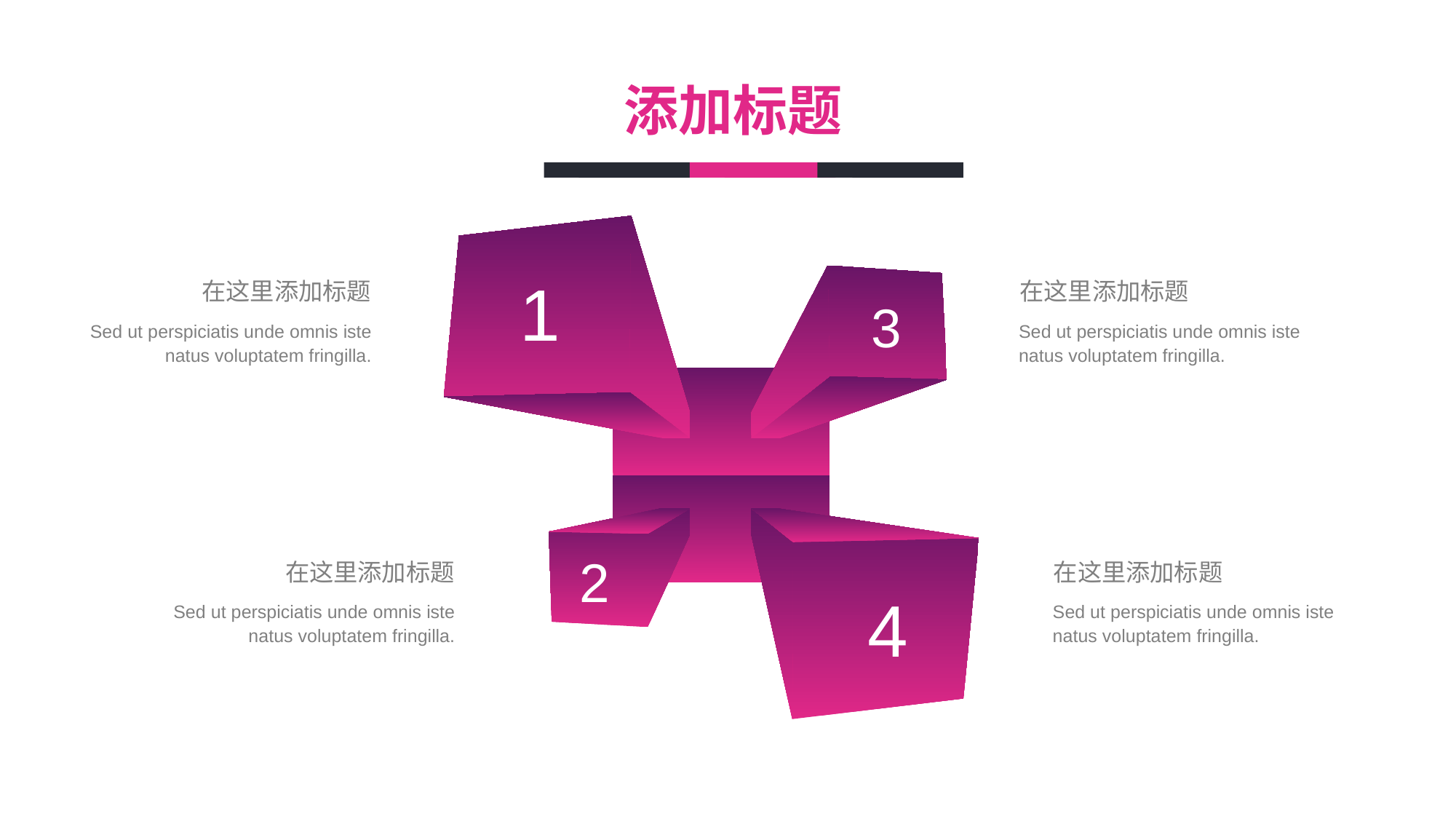

添加标题

1

在这里添加标题
在这里添加标题
3
Sed ut perspiciatis unde omnis iste natus voluptatem fringilla.
Sed ut perspiciatis unde omnis iste natus voluptatem fringilla.

2
在这里添加标题
在这里添加标题
4
Sed ut perspiciatis unde omnis iste natus voluptatem fringilla.
Sed ut perspiciatis unde omnis iste natus voluptatem fringilla.